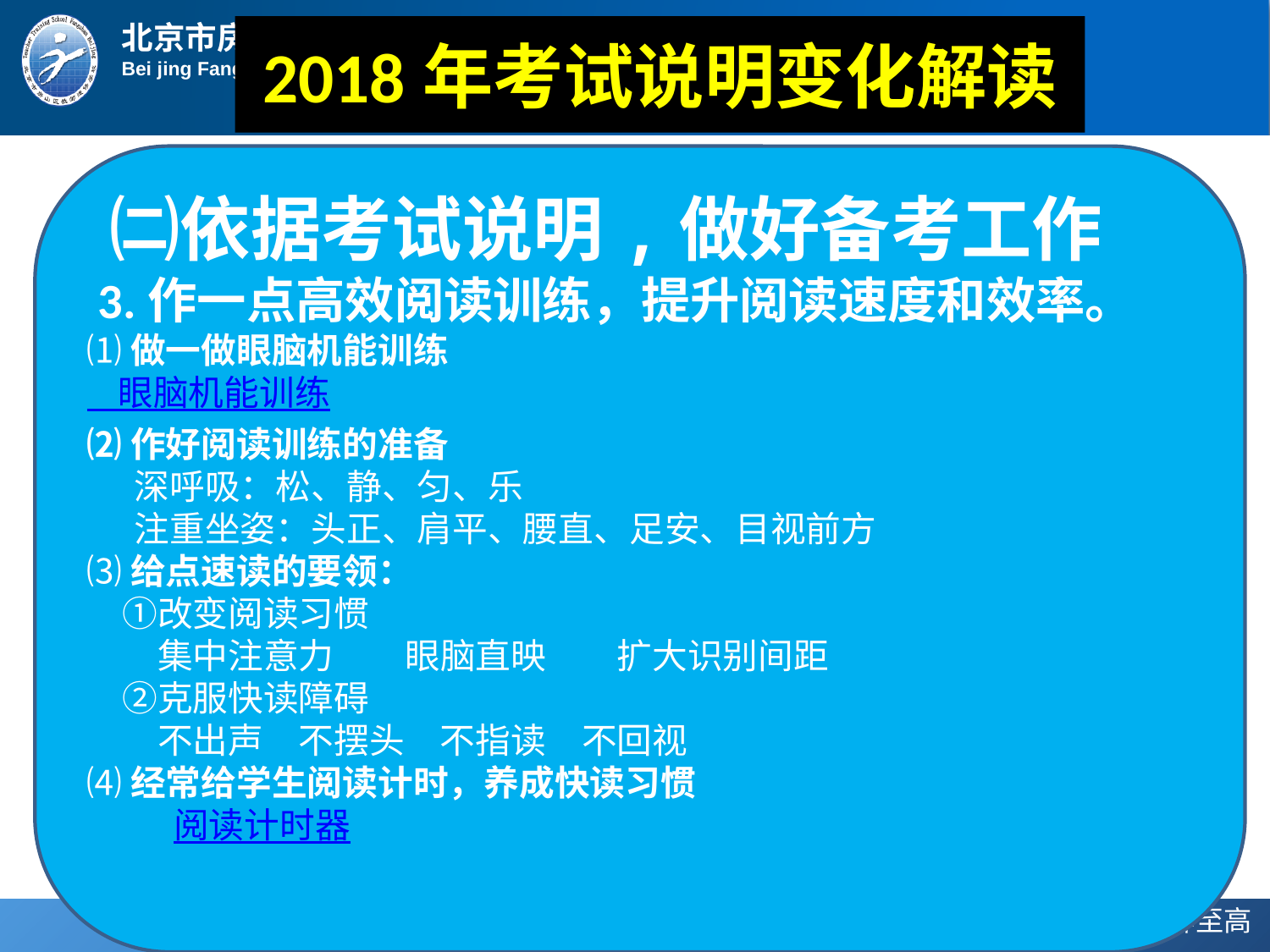

# 2018年考试说明变化解读
 ㈡依据考试说明,做好备考工作
 3.作一点高效阅读训练，提升阅读速度和效率。
⑴做一做眼脑机能训练
    眼脑机能训练
⑵作好阅读训练的准备
     深呼吸：松、静、匀、乐
     注重坐姿：头正、肩平、腰直、足安、目视前方
⑶给点速读的要领：
　①改变阅读习惯
　　集中注意力　　眼脑直映　　扩大识别间距
　②克服快读障碍
　　不出声　不摆头　不指读　不回视
⑷经常给学生阅读计时，养成快读习惯
 　　阅读计时器